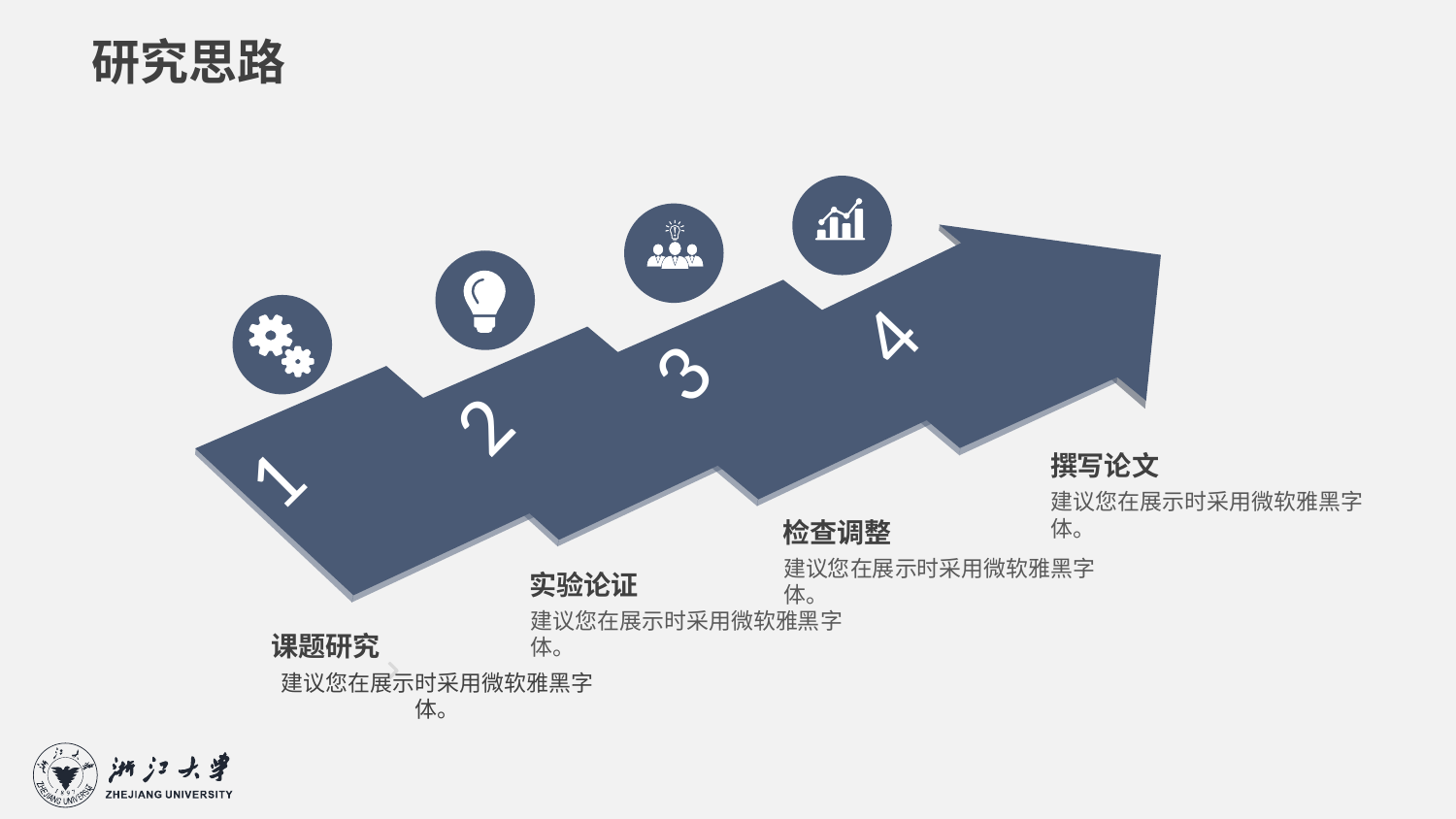

研究思路

4

3

2

1

撰写论文

建议您在展示时采用微软雅黑字体。

检查调整
建议您在展示时采用微软雅黑字体。
实验论证
建议您在展示时采用微软雅黑字体。
课题研究

建议您在展示时采用微软雅黑字体。